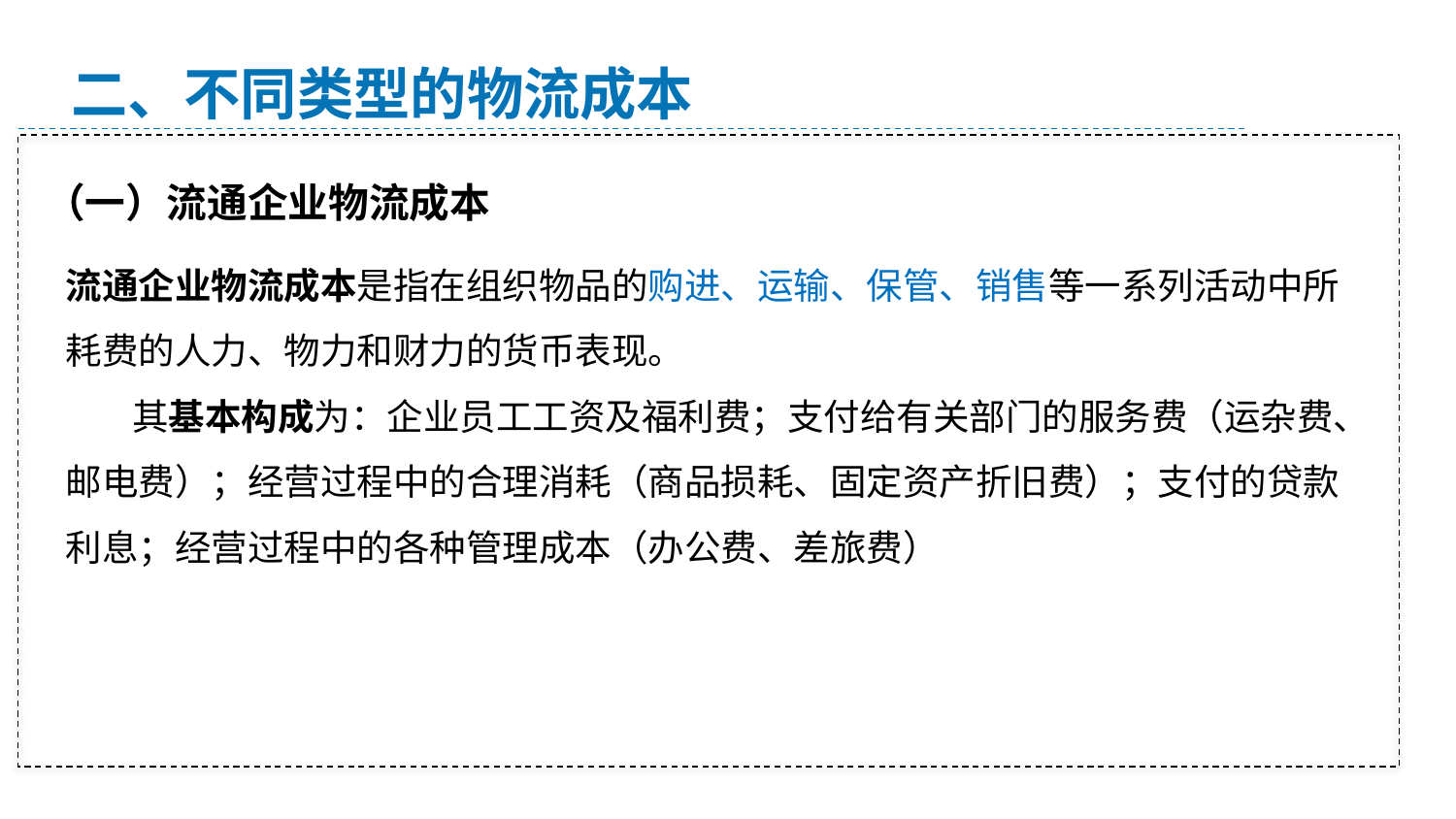

二、不同类型的物流成本

（一）流通企业物流成本
流通企业物流成本是指在组织物品的购进、运输、保管、销售等一系列活动中所耗费的人力、物力和财力的货币表现。
       其基本构成为：企业员工工资及福利费；支付给有关部门的服务费（运杂费、邮电费）；经营过程中的合理消耗（商品损耗、固定资产折旧费）；支付的贷款利息；经营过程中的各种管理成本（办公费、差旅费）